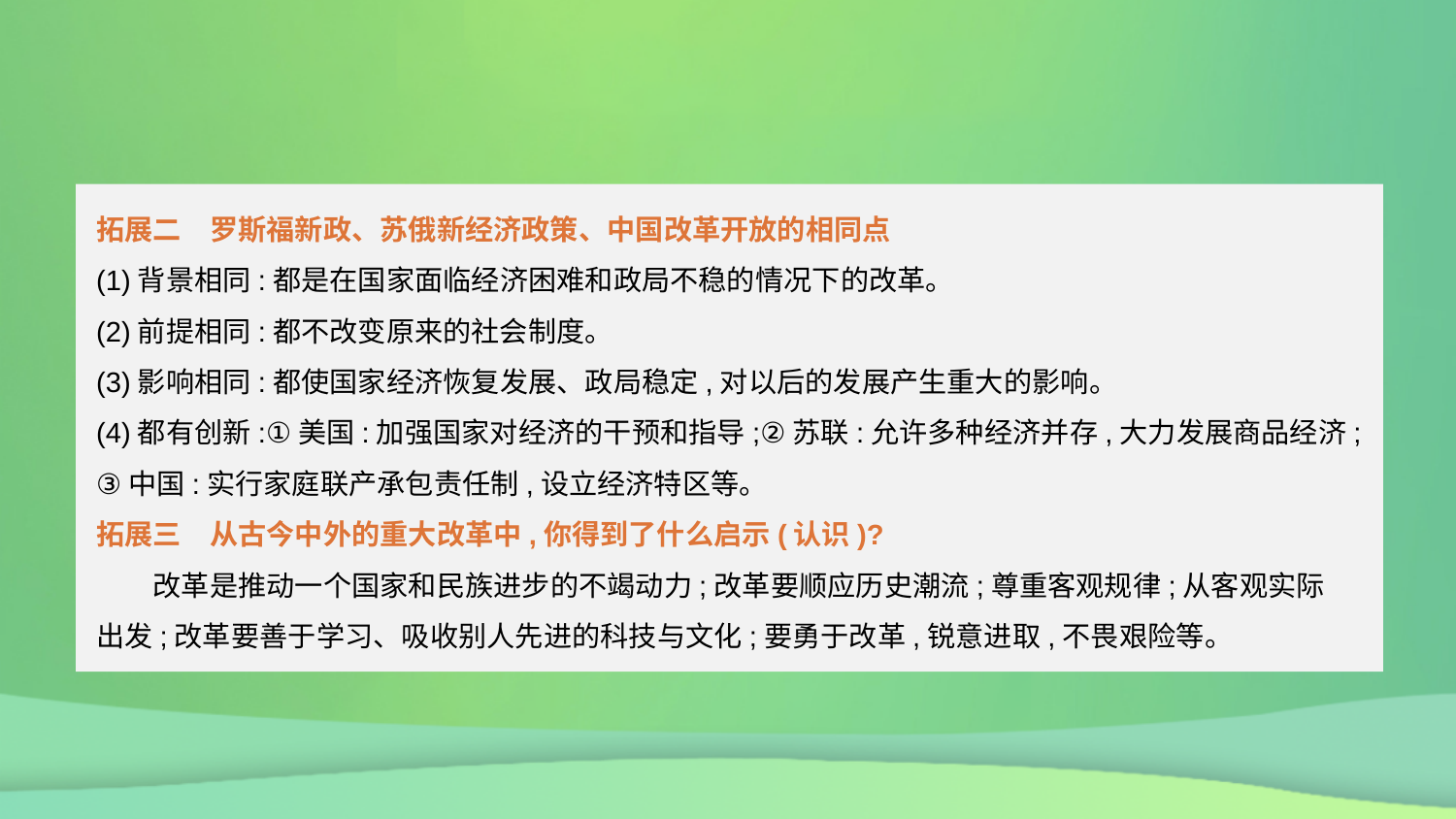

拓展二　罗斯福新政、苏俄新经济政策、中国改革开放的相同点
(1)背景相同:都是在国家面临经济困难和政局不稳的情况下的改革。
(2)前提相同:都不改变原来的社会制度。
(3)影响相同:都使国家经济恢复发展、政局稳定,对以后的发展产生重大的影响。
(4)都有创新:①美国:加强国家对经济的干预和指导;②苏联:允许多种经济并存,大力发展商品经济;③中国:实行家庭联产承包责任制,设立经济特区等。
拓展三　从古今中外的重大改革中,你得到了什么启示(认识)?
　　改革是推动一个国家和民族进步的不竭动力;改革要顺应历史潮流;尊重客观规律;从客观实际出发;改革要善于学习、吸收别人先进的科技与文化;要勇于改革,锐意进取,不畏艰险等。